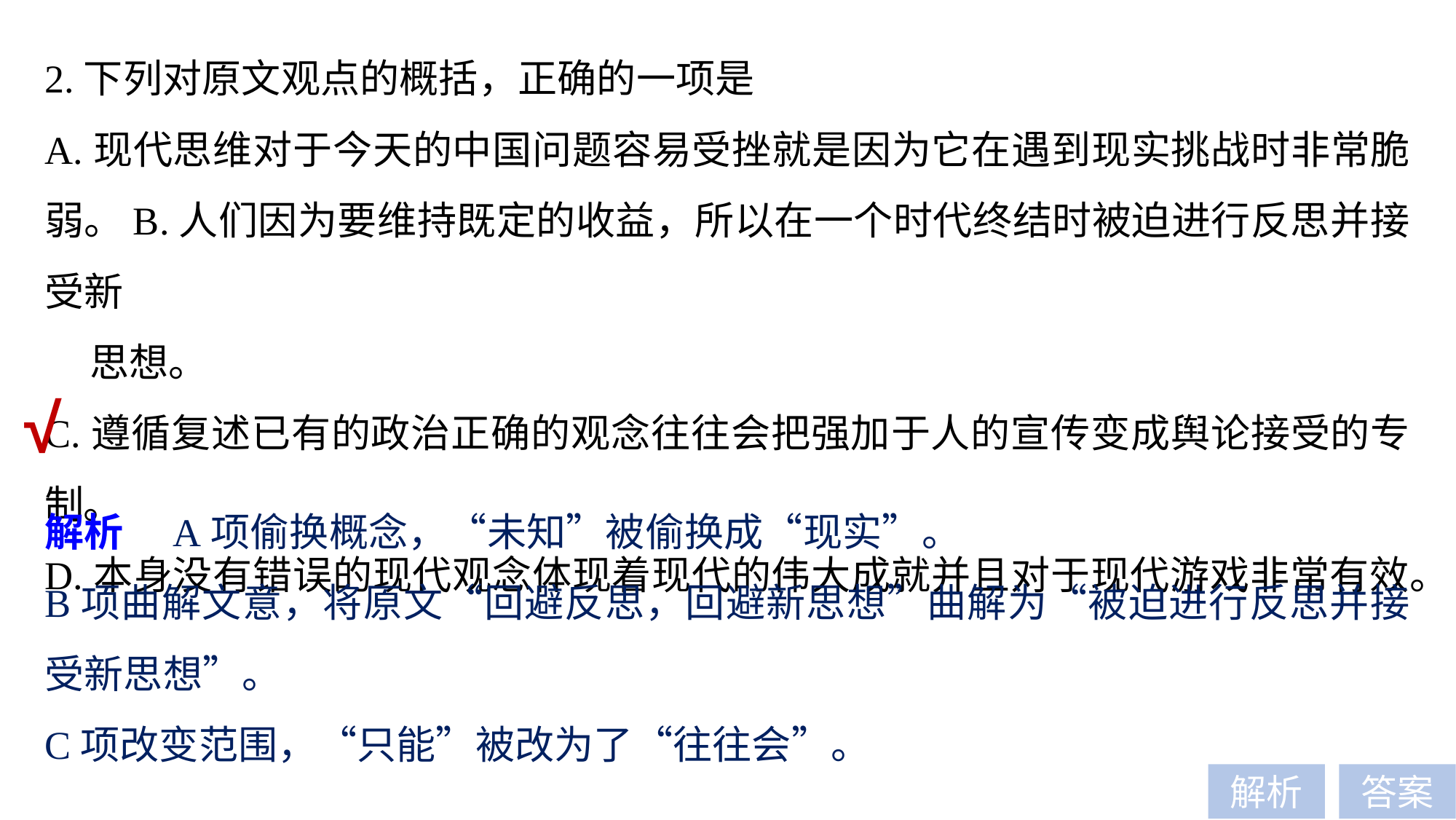

2.下列对原文观点的概括，正确的一项是
A.现代思维对于今天的中国问题容易受挫就是因为它在遇到现实挑战时非常脆弱。B.人们因为要维持既定的收益，所以在一个时代终结时被迫进行反思并接受新
    思想。
C.遵循复述已有的政治正确的观念往往会把强加于人的宣传变成舆论接受的专制。
D.本身没有错误的现代观念体现着现代的伟大成就并且对于现代游戏非常有效。
√
解析　A项偷换概念，“未知”被偷换成“现实”。
B项曲解文意，将原文“回避反思，回避新思想”曲解为“被迫进行反思并接受新思想”。
C项改变范围，“只能”被改为了“往往会”。
解析
答案